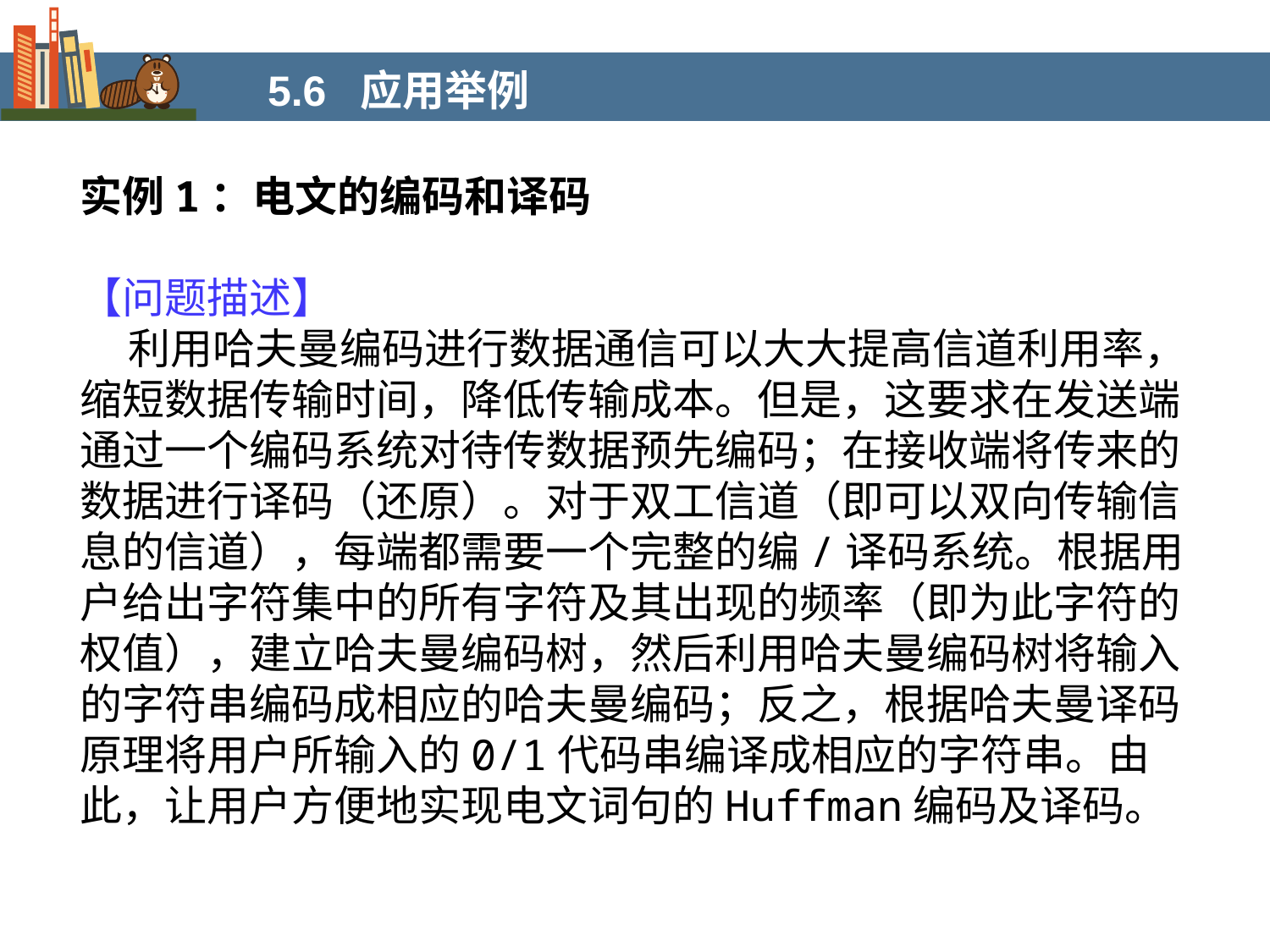

5.6  应用举例
实例1：电文的编码和译码

【问题描述】
    利用哈夫曼编码进行数据通信可以大大提高信道利用率，缩短数据传输时间，降低传输成本。但是，这要求在发送端通过一个编码系统对待传数据预先编码；在接收端将传来的数据进行译码（还原）。对于双工信道（即可以双向传输信息的信道），每端都需要一个完整的编/译码系统。根据用户给出字符集中的所有字符及其出现的频率（即为此字符的权值），建立哈夫曼编码树，然后利用哈夫曼编码树将输入的字符串编码成相应的哈夫曼编码；反之，根据哈夫曼译码原理将用户所输入的0/1代码串编译成相应的字符串。由此，让用户方便地实现电文词句的Huffman编码及译码。